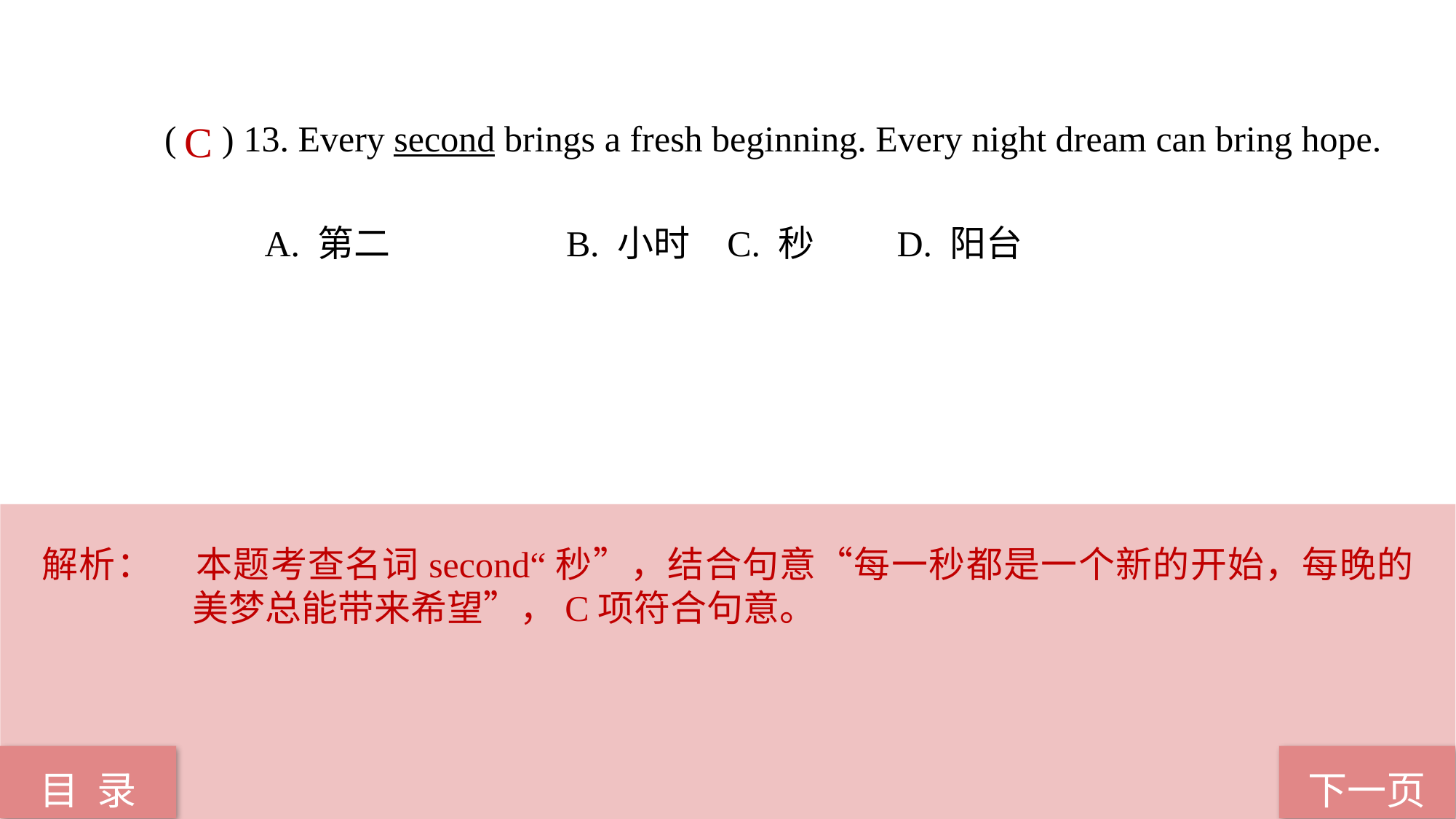

(     ) 13. Every second brings a fresh beginning. Every night dream can bring hope.

           A. 第二	        B. 小时	 C. 秒         D. 阳台
C
解析：	本题考查名词second“秒”，结合句意“每一秒都是一个新的开始，每晚的美梦总能带来希望”，C项符合句意。